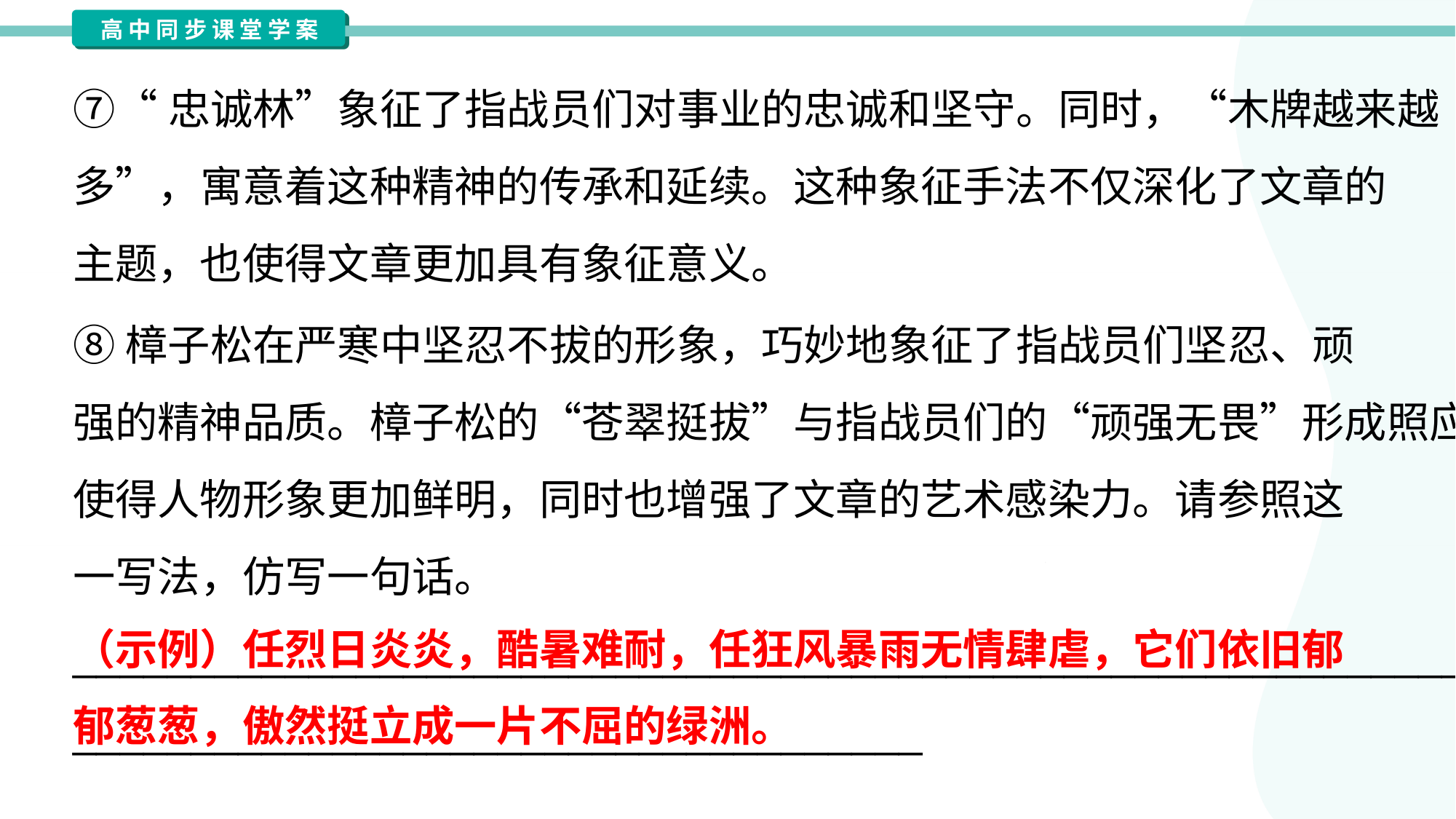

⑦“忠诚林”象征了指战员们对事业的忠诚和坚守。同时，“木牌越来越
多”，寓意着这种精神的传承和延续。这种象征手法不仅深化了文章的
主题，也使得文章更加具有象征意义。
⑧樟子松在严寒中坚忍不拔的形象，巧妙地象征了指战员们坚忍、顽
强的精神品质。樟子松的“苍翠挺拔”与指战员们的“顽强无畏”形成照应，
使得人物形象更加鲜明，同时也增强了文章的艺术感染力。请参照这
一写法，仿写一句话。
_____________________________________________________________
____________________________________
（示例）任烈日炎炎，酷暑难耐，任狂风暴雨无情肆虐，它们依旧郁郁葱葱，傲然挺立成一片不屈的绿洲。